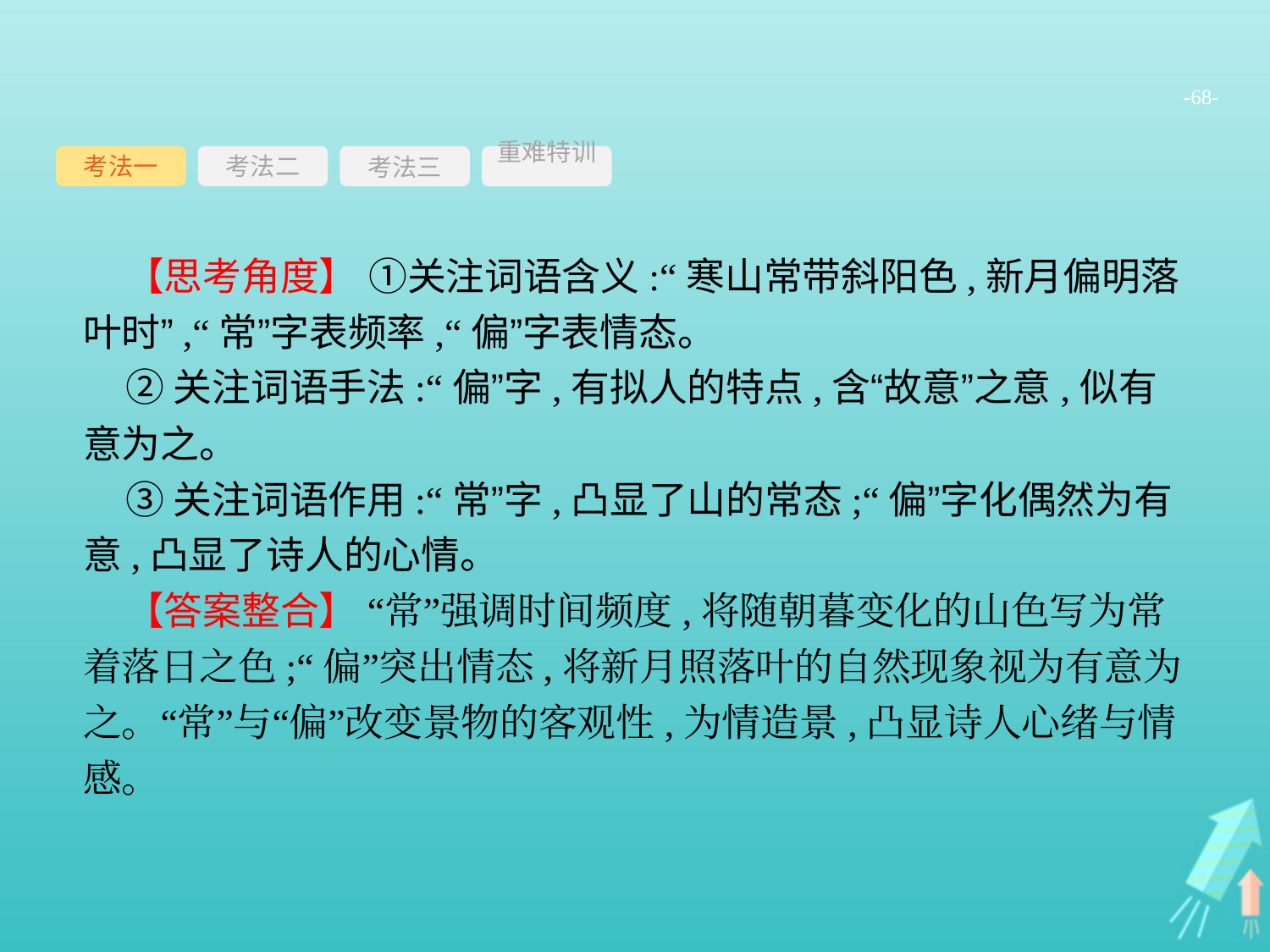

-68-
考法一
考法三
重难特训
考法二
【思考角度】 ①关注词语含义:“寒山常带斜阳色,新月偏明落叶时”,“常”字表频率,“偏”字表情态。
②关注词语手法:“偏”字,有拟人的特点,含“故意”之意,似有意为之。
③关注词语作用:“常”字,凸显了山的常态;“偏”字化偶然为有意,凸显了诗人的心情。
【答案整合】 “常”强调时间频度,将随朝暮变化的山色写为常着落日之色;“偏”突出情态,将新月照落叶的自然现象视为有意为之。“常”与“偏”改变景物的客观性,为情造景,凸显诗人心绪与情感。